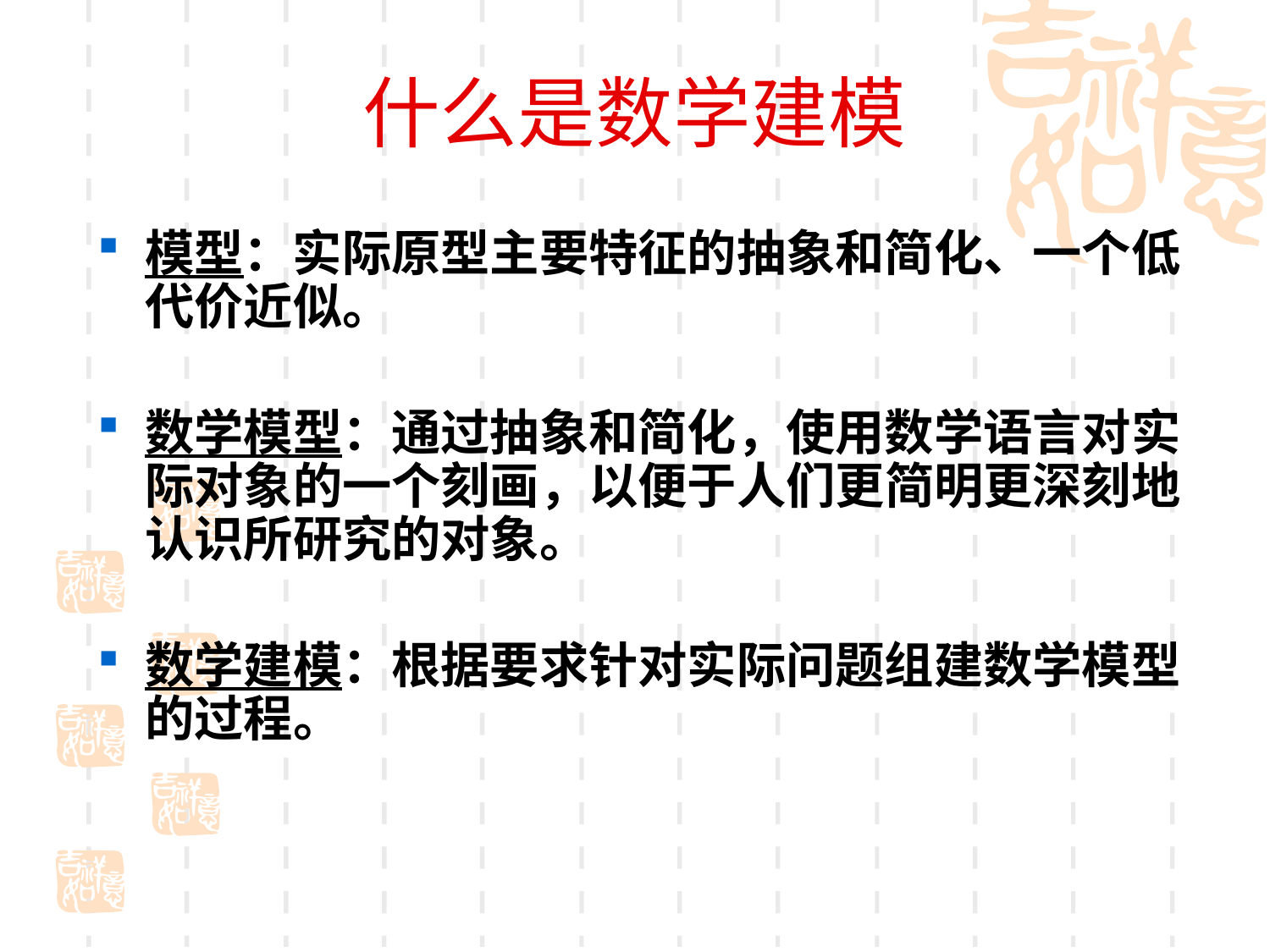

# 什么是数学建模
模型：实际原型主要特征的抽象和简化、一个低代价近似。

数学模型：通过抽象和简化，使用数学语言对实际对象的一个刻画，以便于人们更简明更深刻地认识所研究的对象。

数学建模：根据要求针对实际问题组建数学模型的过程。